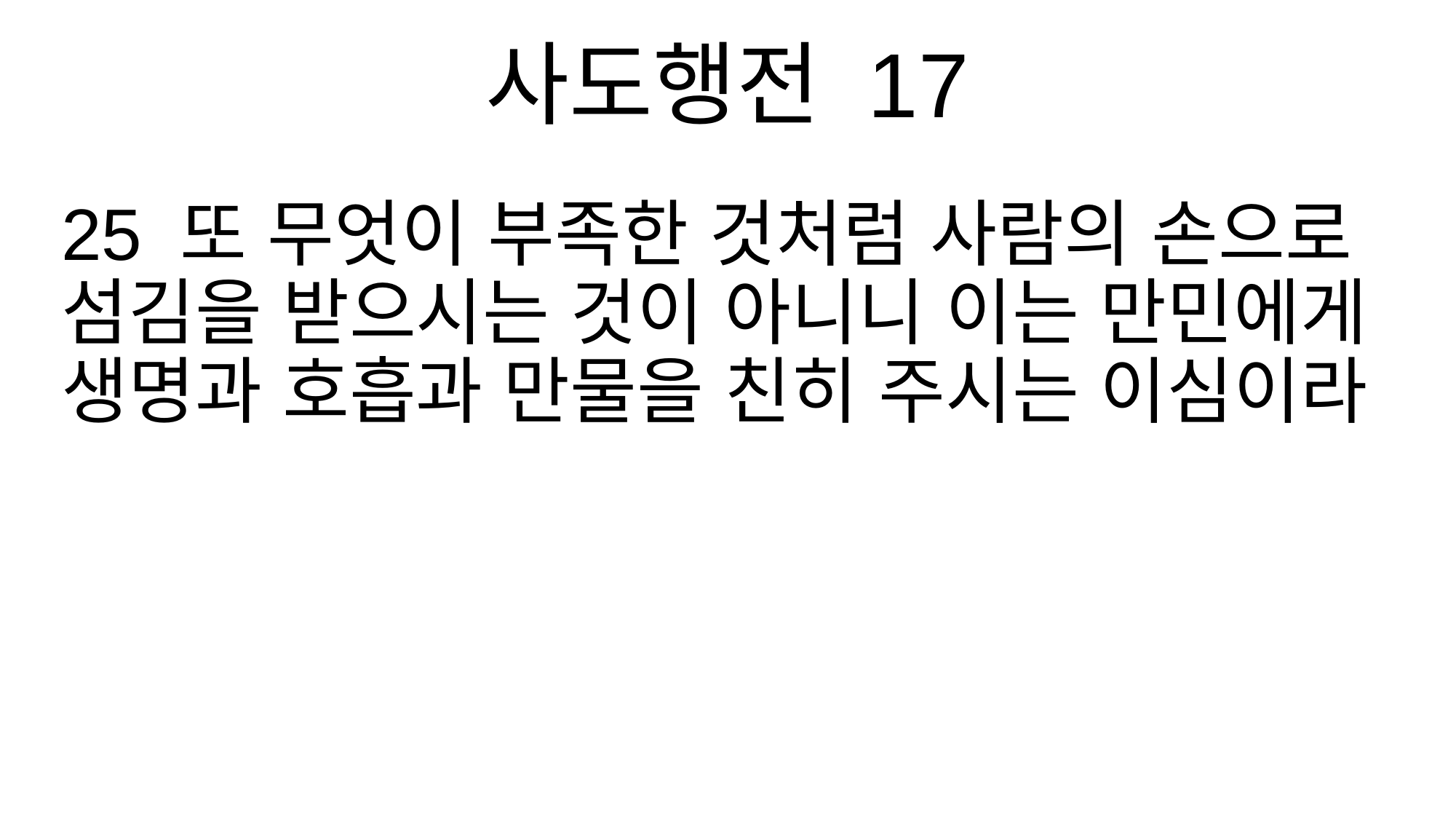

사도행전 17
25 또 무엇이 부족한 것처럼 사람의 손으로 섬김을 받으시는 것이 아니니 이는 만민에게 생명과 호흡과 만물을 친히 주시는 이심이라